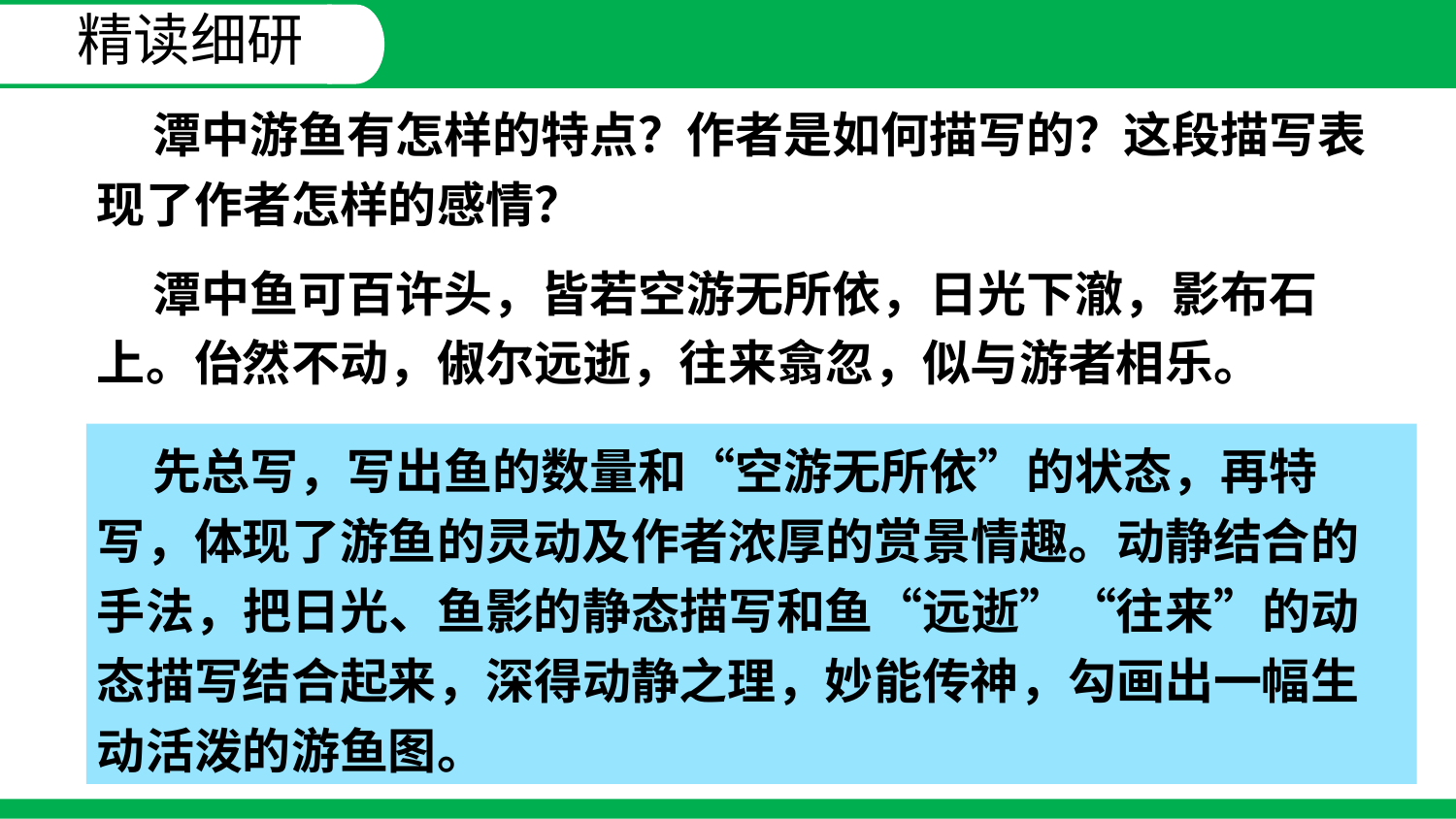

精读细研
    潭中游鱼有怎样的特点？作者是如何描写的？这段描写表现了作者怎样的感情？
    潭中鱼可百许头，皆若空游无所依，日光下澈，影布石上。佁然不动，俶尔远逝，往来翕忽，似与游者相乐。
    先总写，写出鱼的数量和“空游无所依”的状态，再特写，体现了游鱼的灵动及作者浓厚的赏景情趣。动静结合的手法，把日光、鱼影的静态描写和鱼“远逝”“往来”的动态描写结合起来，深得动静之理，妙能传神，勾画出一幅生动活泼的游鱼图。